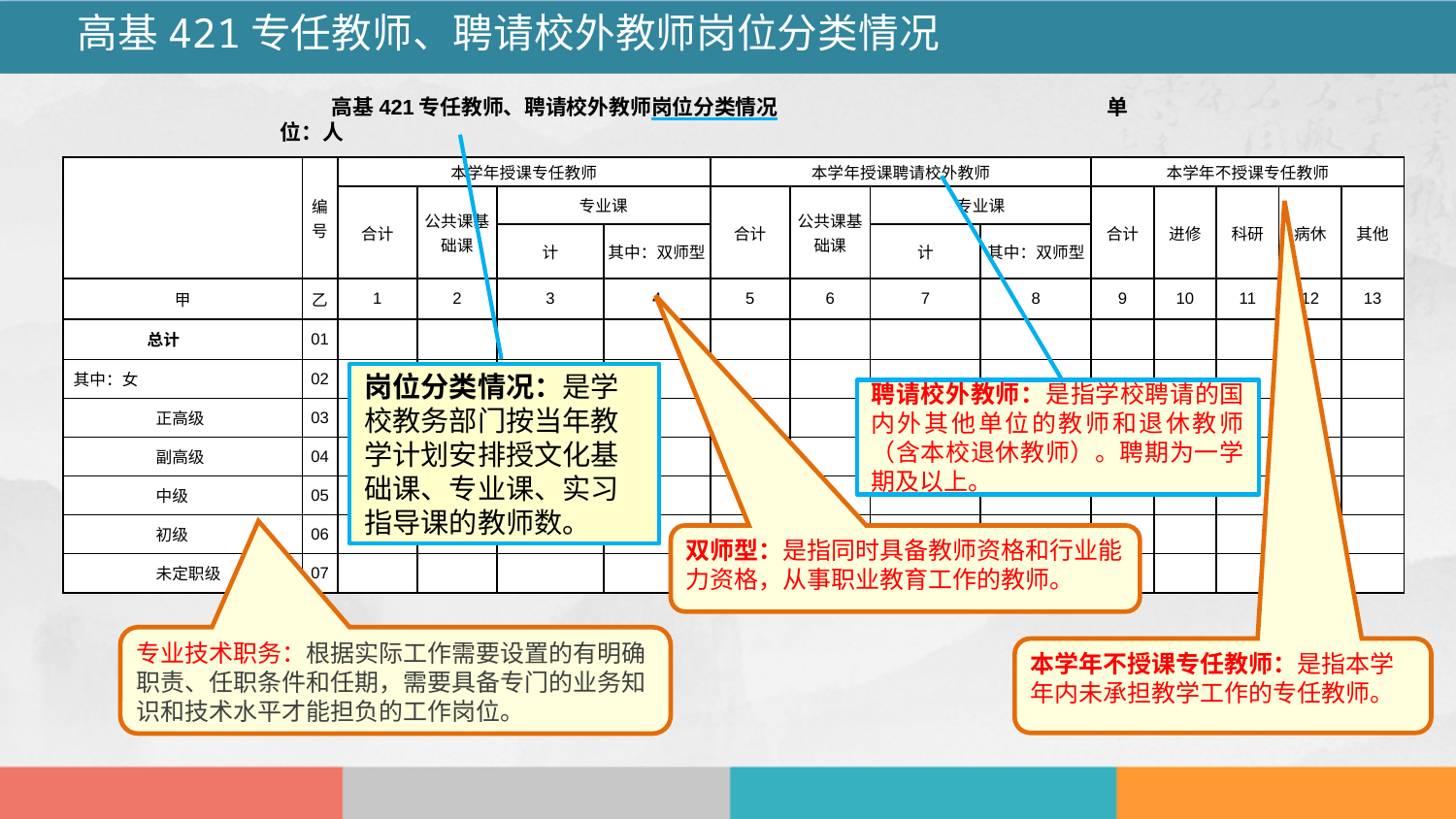

高基421专任教师、聘请校外教师岗位分类情况
高基421专任教师、聘请校外教师岗位分类情况                                                                    单位：人
|  | 编 号 | 本学年授课专任教师 |  |  |  | 本学年授课聘请校外教师 |  |  |  | 本学年不授课专任教师 |  |  |  |  |
| --- | --- | --- | --- | --- | --- | --- | --- | --- | --- | --- | --- | --- | --- | --- |
|  |  | 合计 | 公共课基础课 | 专业课 |  | 合计 | 公共课基础课 | 专业课 |  | 合计 | 进修 | 科研 | 病休 | 其他 |
|  |  |  |  | 计 | 其中：双师型 |  |  | 计 | 其中：双师型 |  |  |  |  |  |
| 甲 | 乙 | 1 | 2 | 3 | 4 | 5 | 6 | 7 | 8 | 9 | 10 | 11 | 12 | 13 |
| 总计 | 01 |  |  |  |  |  |  |  |  |  |  |  |  |  |
| 其中：女 | 02 |  |  |  |  |  |  |  |  |  |  |  |  |  |
| 正高级 | 03 |  |  |  |  |  |  |  |  |  |  |  |  |  |
| 副高级 | 04 |  |  |  |  |  |  |  |  |  |  |  |  |  |
| 中级 | 05 |  |  |  |  |  |  |  |  |  |  |  |  |  |
| 初级 | 06 |  |  |  |  |  |  |  |  |  |  |  |  |  |
| 未定职级 | 07 |  |  |  |  |  |  |  |  |  |  |  |  |  |
岗位分类情况：是学校教务部门按当年教学计划安排授文化基础课、专业课、实习指导课的教师数。
聘请校外教师：是指学校聘请的国内外其他单位的教师和退休教师（含本校退休教师）。聘期为一学期及以上。
双师型：是指同时具备教师资格和行业能力资格，从事职业教育工作的教师。

专业技术职务：根据实际工作需要设置的有明确职责、任职条件和任期，需要具备专门的业务知识和技术水平才能担负的工作岗位。
本学年不授课专任教师：是指本学年内未承担教学工作的专任教师。